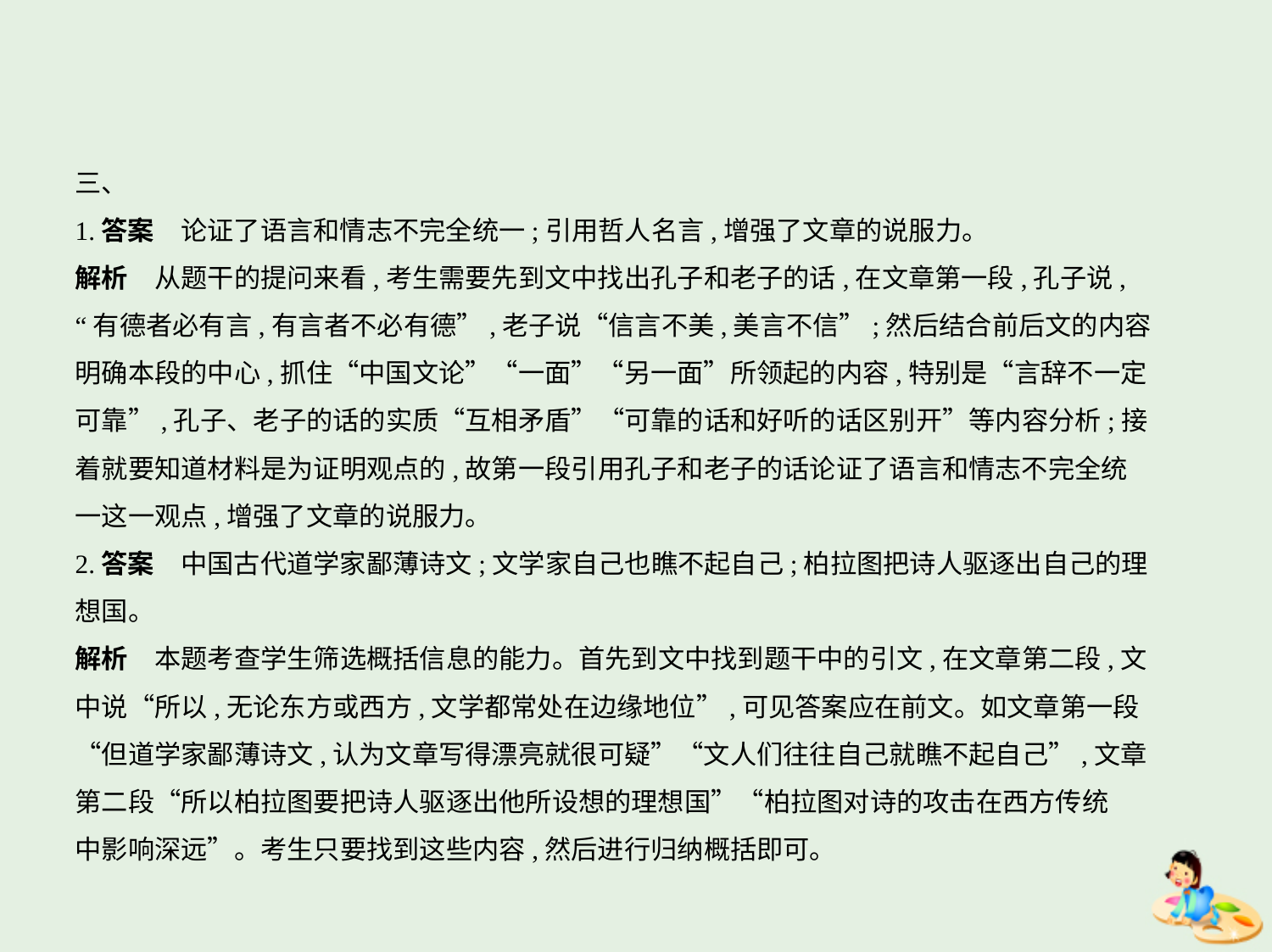

三、
1.答案　论证了语言和情志不完全统一;引用哲人名言,增强了文章的说服力。
解析　从题干的提问来看,考生需要先到文中找出孔子和老子的话,在文章第一段,孔子说,
“有德者必有言,有言者不必有德”,老子说“信言不美,美言不信”;然后结合前后文的内容
明确本段的中心,抓住“中国文论”“一面”“另一面”所领起的内容,特别是“言辞不一定
可靠”,孔子、老子的话的实质“互相矛盾”“可靠的话和好听的话区别开”等内容分析;接
着就要知道材料是为证明观点的,故第一段引用孔子和老子的话论证了语言和情志不完全统
一这一观点,增强了文章的说服力。
2.答案　中国古代道学家鄙薄诗文;文学家自己也瞧不起自己;柏拉图把诗人驱逐出自己的理
想国。
解析　本题考查学生筛选概括信息的能力。首先到文中找到题干中的引文,在文章第二段,文
中说“所以,无论东方或西方,文学都常处在边缘地位”,可见答案应在前文。如文章第一段
“但道学家鄙薄诗文,认为文章写得漂亮就很可疑”“文人们往往自己就瞧不起自己”,文章
第二段“所以柏拉图要把诗人驱逐出他所设想的理想国”“柏拉图对诗的攻击在西方传统
中影响深远”。考生只要找到这些内容,然后进行归纳概括即可。